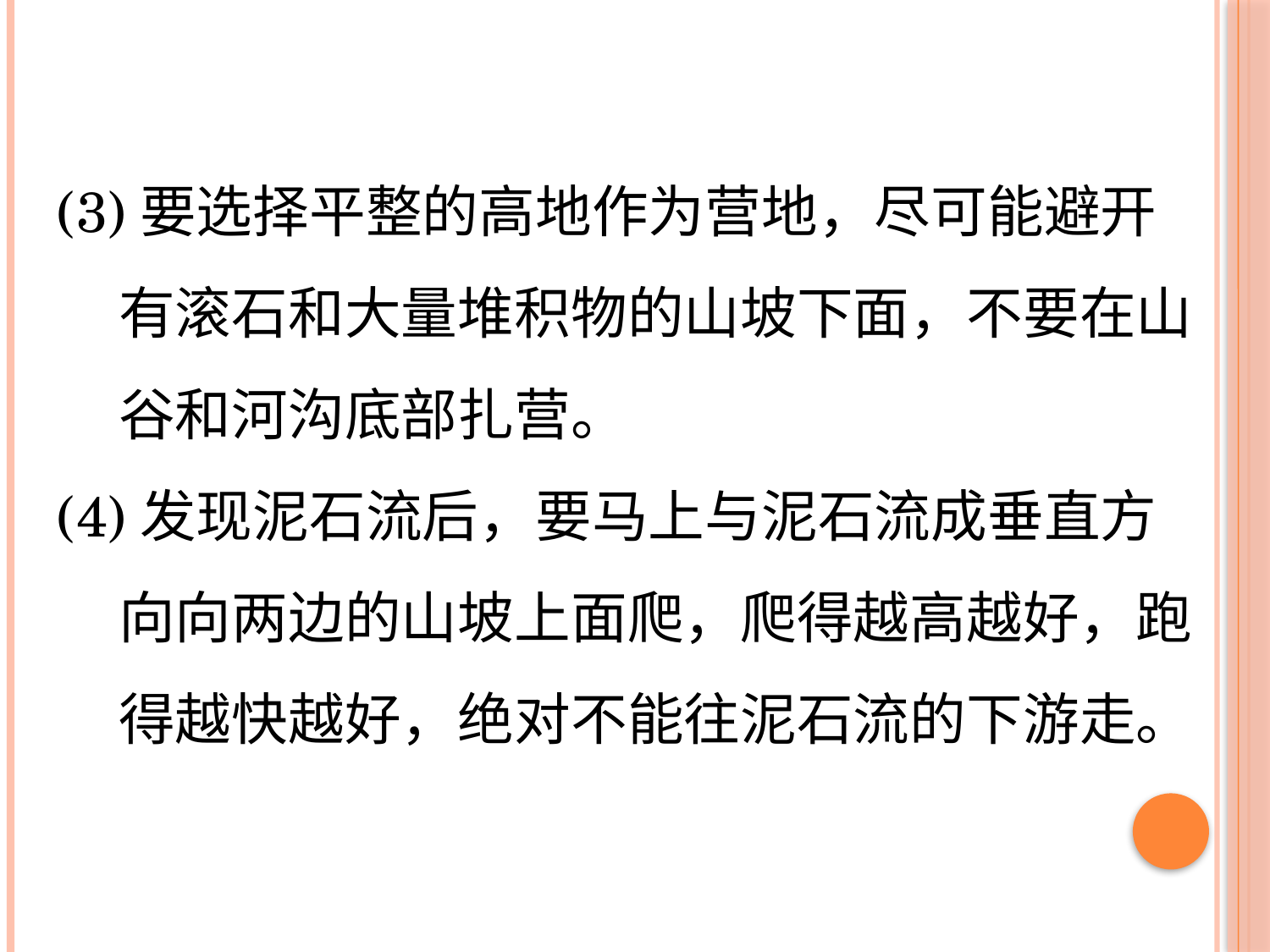

(3)要选择平整的高地作为营地，尽可能避开有滚石和大量堆积物的山坡下面，不要在山谷和河沟底部扎营。
(4)发现泥石流后，要马上与泥石流成垂直方向向两边的山坡上面爬，爬得越高越好，跑得越快越好，绝对不能往泥石流的下游走。